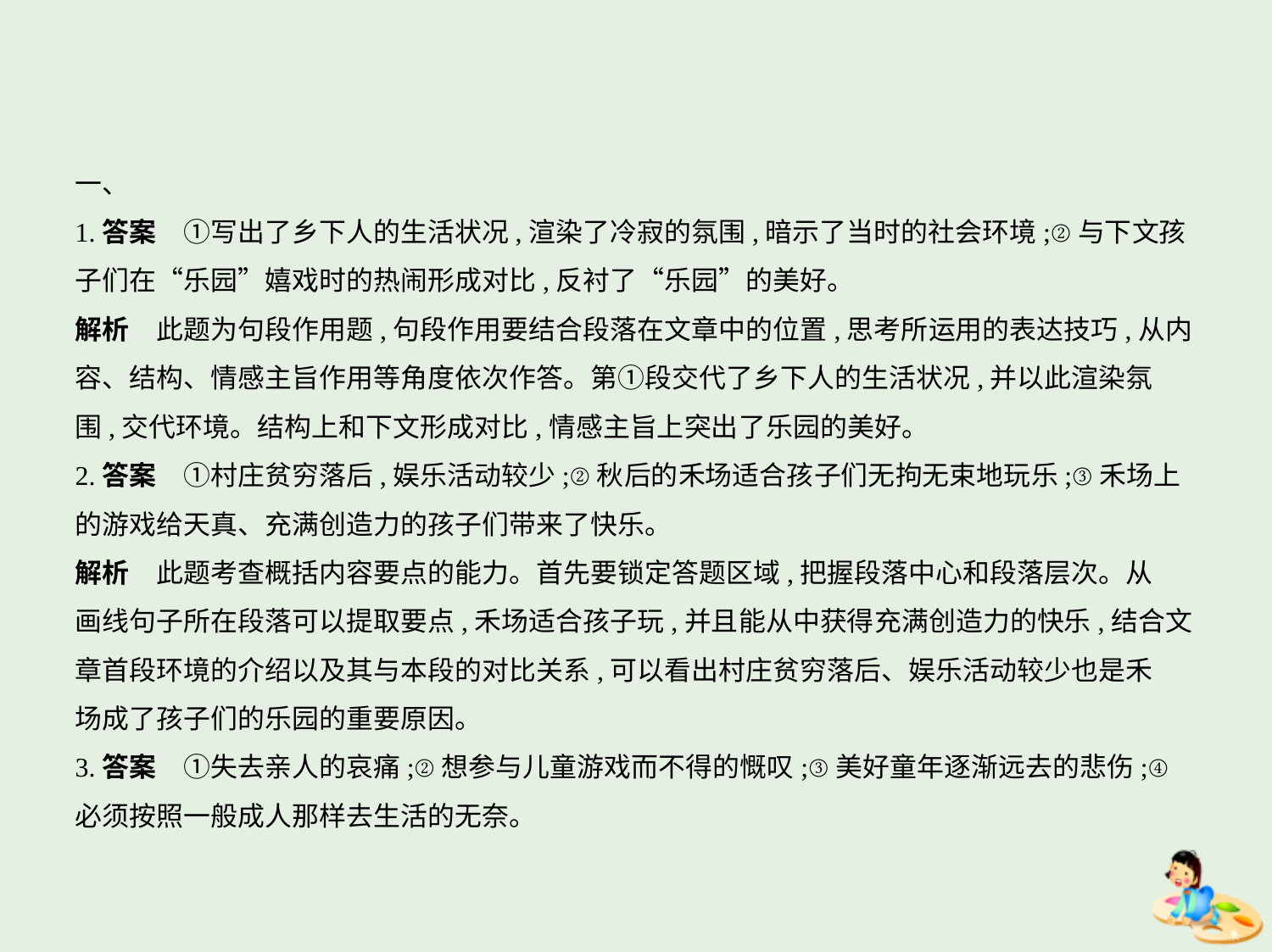

一、
1.答案　①写出了乡下人的生活状况,渲染了冷寂的氛围,暗示了当时的社会环境;②与下文孩
子们在“乐园”嬉戏时的热闹形成对比,反衬了“乐园”的美好。
解析　此题为句段作用题,句段作用要结合段落在文章中的位置,思考所运用的表达技巧,从内
容、结构、情感主旨作用等角度依次作答。第①段交代了乡下人的生活状况,并以此渲染氛
围,交代环境。结构上和下文形成对比,情感主旨上突出了乐园的美好。
2.答案　①村庄贫穷落后,娱乐活动较少;②秋后的禾场适合孩子们无拘无束地玩乐;③禾场上
的游戏给天真、充满创造力的孩子们带来了快乐。
解析　此题考查概括内容要点的能力。首先要锁定答题区域,把握段落中心和段落层次。从
画线句子所在段落可以提取要点,禾场适合孩子玩,并且能从中获得充满创造力的快乐,结合文
章首段环境的介绍以及其与本段的对比关系,可以看出村庄贫穷落后、娱乐活动较少也是禾
场成了孩子们的乐园的重要原因。
3.答案　①失去亲人的哀痛;②想参与儿童游戏而不得的慨叹;③美好童年逐渐远去的悲伤;④
必须按照一般成人那样去生活的无奈。